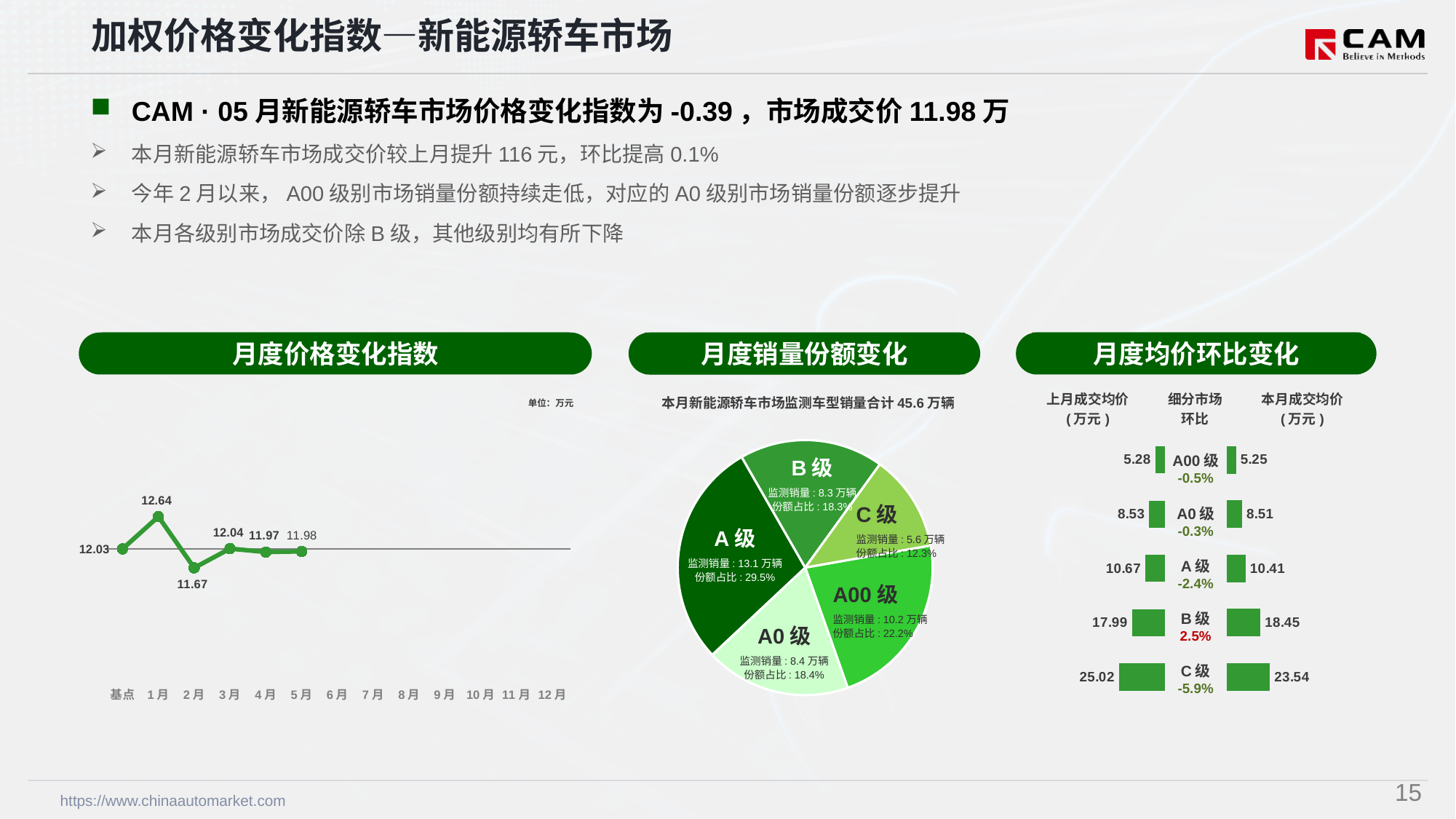

加权价格变化指数—新能源轿车市场
CAM · 05月新能源轿车市场价格变化指数为-0.39，市场成交价11.98万
本月新能源轿车市场成交价较上月提升116元，环比提高0.1%
今年2月以来，A00级别市场销量份额持续走低，对应的A0级别市场销量份额逐步提升
本月各级别市场成交价除B级，其他级别均有所下降
月度价格变化指数

月度均价环比变化

月度销量份额变化

本月新能源轿车市场监测车型销量合计45.6万辆

### Chart

| Category | 细分市场 |
|---|---|
| A00级 | 101872.0 |
| A0 | 84004.0 |
| A级 | 130720.0 |
| B级 | 83241.0 |
| C级 | 55844.0 |
B级
监测销量: 8.3万辆
份额占比: 18.3%
C级
监测销量: 5.6万辆
份额占比: 12.3%
A级
监测销量: 13.1万辆
份额占比: 29.5%
A00级
监测销量: 10.2万辆
份额占比: 22.2%
A0级
监测销量: 8.4万辆
份额占比: 18.4%

### Chart

| Category | Y2024 |
|---|---|
| 基点 | 0.0 |
| 1月 | 5.04 |
| 2月 | -2.96 |
| 3月 | 0.05 |
| 4月 | -0.49 |
| 5月 | -0.39 |
| 6月 | None |
| 7月 | None |
| 8月 | None |
| 9月 | None |
| 10月 | None |
| 11月 | None |
| 12月 | None |
| 上月成交均价 (万元) | 细分市场 环比 | 本月成交均价 (万元) |
| --- | --- | --- |
单位：万元

### Chart

| Category | 成交均价 |
|---|---|
| A00 | 5.28 |
| A0 | 8.53 |
| A | 10.67 |
| B | 17.99 |
| C | 25.02 |

### Chart

| Category | 金额 |
|---|---|
| A00 | 5.25 |
| A0 | 8.51 |
| A | 10.41 |
| B | 18.45 |
| C | 23.54 |
| A00级 -0.5% |
| --- |
| A0级 -0.3% |
| A级 -2.4% |
| B级 2.5% |
| C级 -5.9% |
15